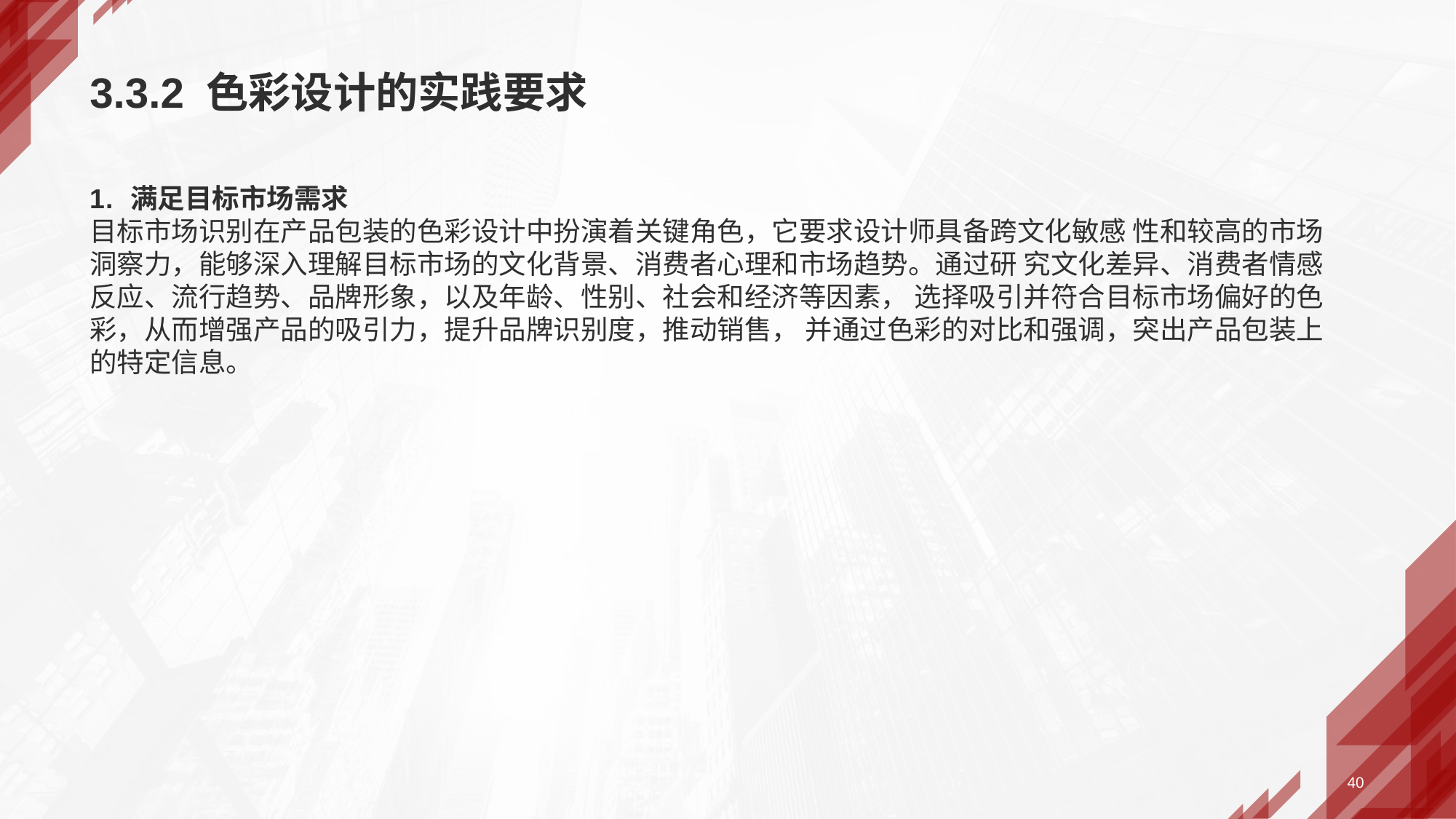

# 3.3.2 色彩设计的实践要求
满足目标市场需求
目标市场识别在产品包装的色彩设计中扮演着关键角色，它要求设计师具备跨文化敏感 性和较高的市场洞察力，能够深入理解目标市场的文化背景、消费者心理和市场趋势。通过研 究文化差异、消费者情感反应、流行趋势、品牌形象，以及年龄、性别、社会和经济等因素， 选择吸引并符合目标市场偏好的色彩，从而增强产品的吸引力，提升品牌识别度，推动销售， 并通过色彩的对比和强调，突出产品包装上的特定信息。
40